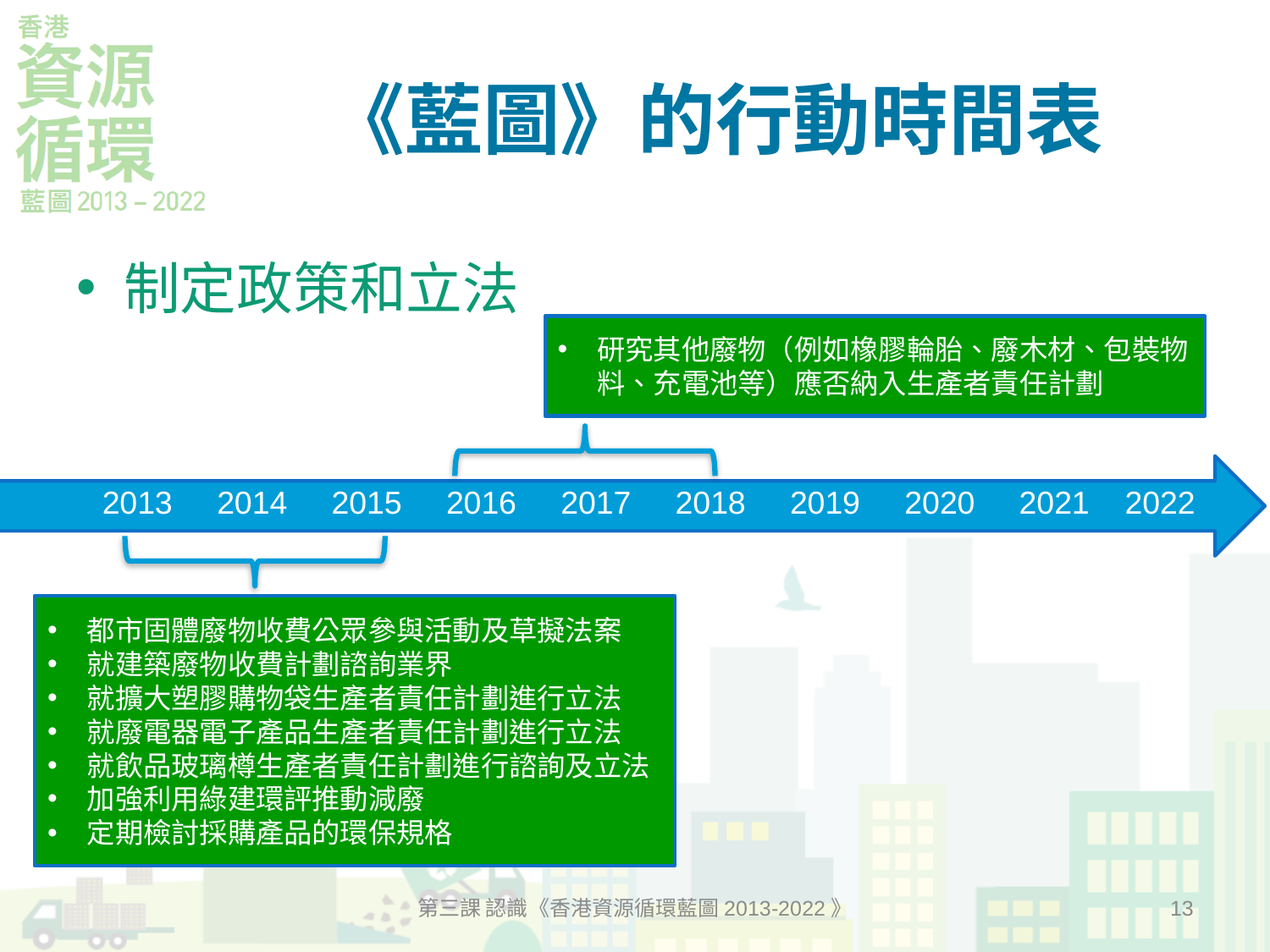

# 《藍圖》的行動時間表
制定政策和立法

研究其他廢物（例如橡膠輪胎、廢木材、包裝物料、充電池等）應否納入生產者責任計劃

2013     2014     2015     2016     2017     2018     2019     2020     2021    2022
都市固體廢物收費公眾參與活動及草擬法案
就建築廢物收費計劃諮詢業界
就擴大塑膠購物袋生產者責任計劃進行立法
就廢電器電子產品生產者責任計劃進行立法
就飲品玻璃樽生產者責任計劃進行諮詢及立法
加強利用綠建環評推動減廢
定期檢討採購產品的環保規格
第三課 認識《香港資源循環藍圖2013-2022》
13